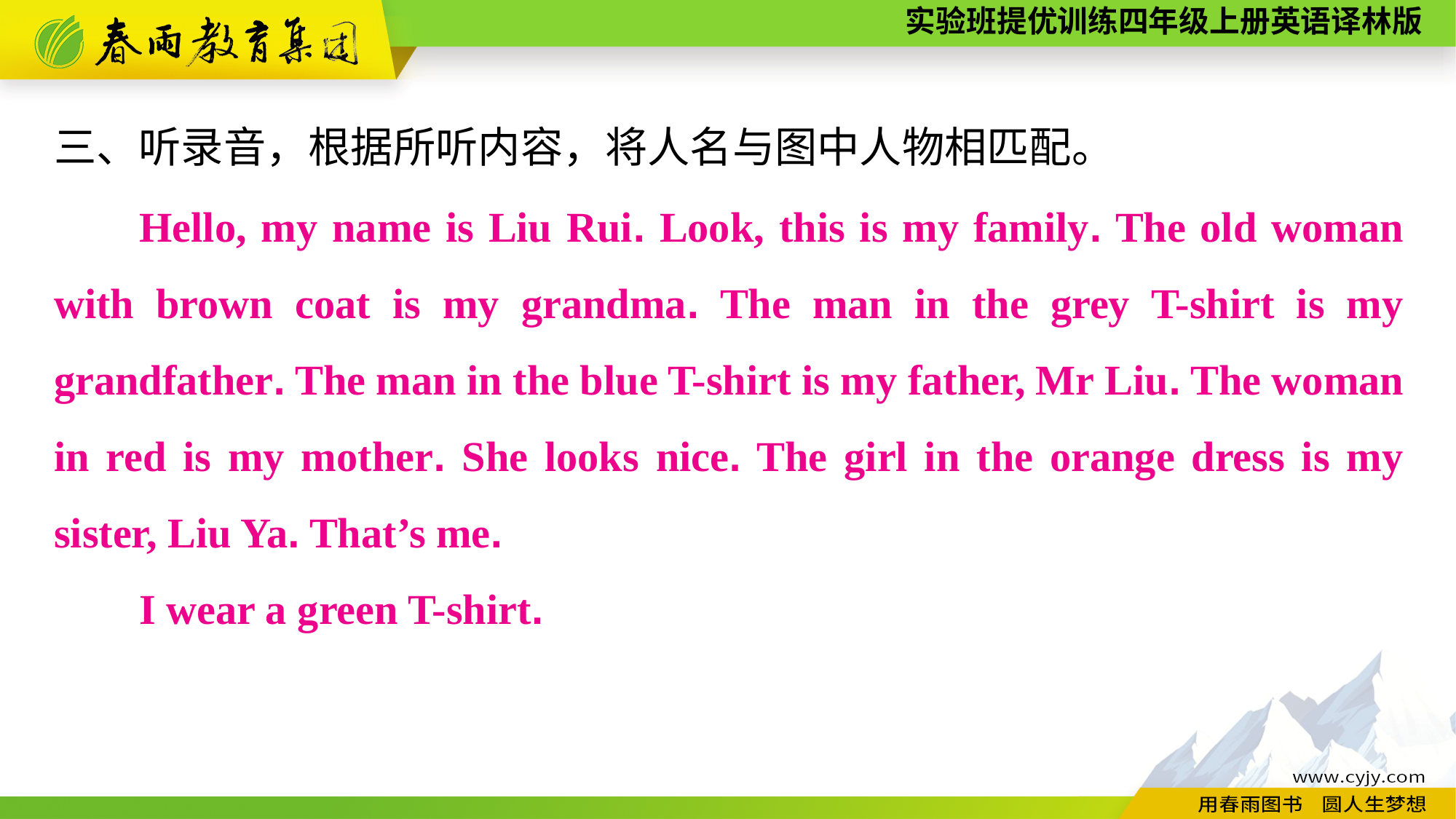

三、听录音，根据所听内容，将人名与图中人物相匹配。
Hello, my name is Liu Rui. Look, this is my family. The old woman with brown coat is my grandma. The man in the grey T-shirt is my grandfather. The man in the blue T-shirt is my father, Mr Liu. The woman in red is my mother. She looks nice. The girl in the orange dress is my sister, Liu Ya. That’s me.
I wear a green T-shirt.